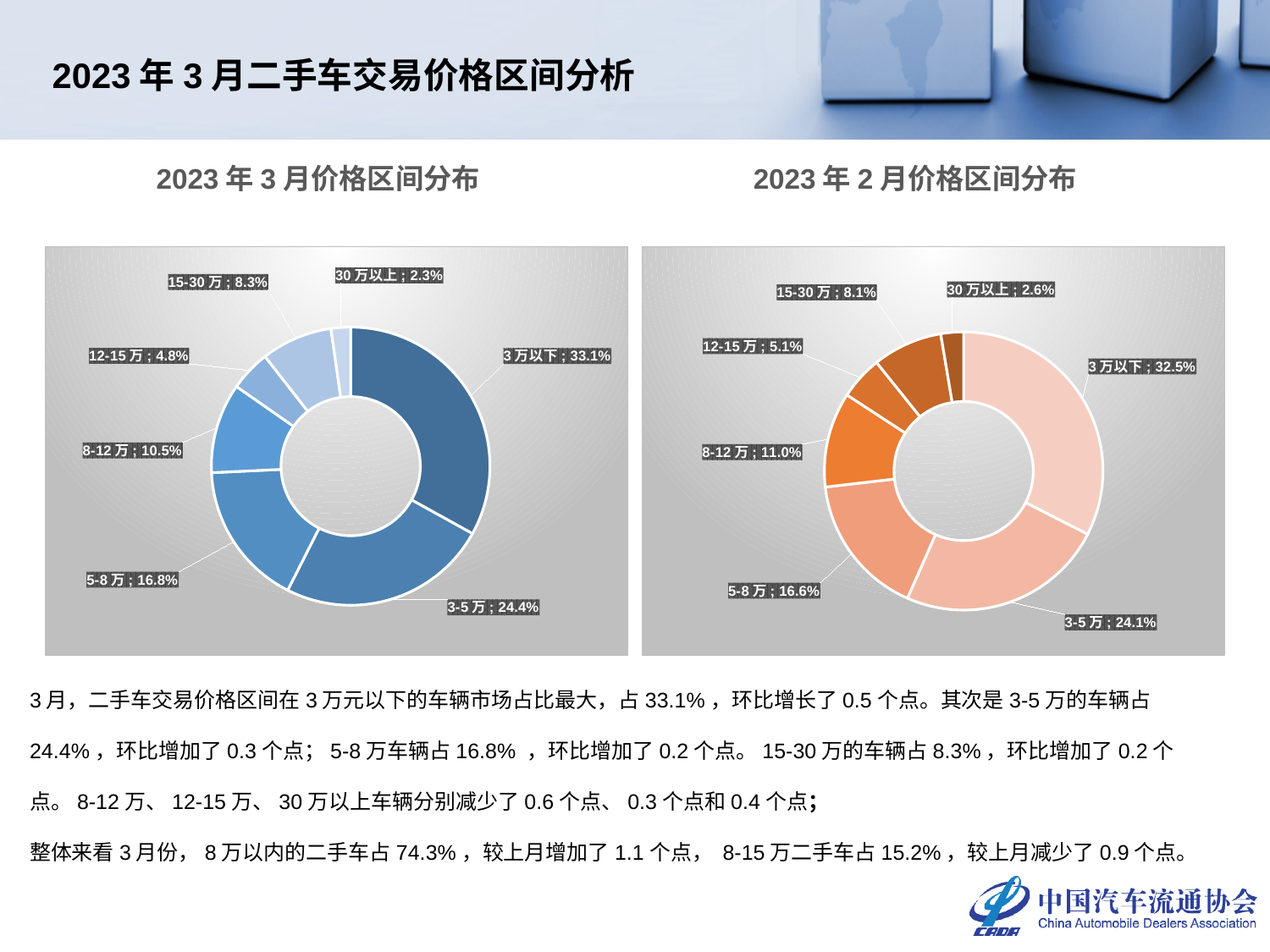

2023年3月二手车交易价格区间分析
2023年3月价格区间分布
2023年2月价格区间分布

### Chart

| Category | 2023年3月 |
|---|---|
| 3万以下 | 0.3306 |
| 3-5万 | 0.2441 |
| 5-8万 | 0.1678 |
| 8-12万 | 0.10454197294197802 |
| 12-15万 | 0.0475 |
| 15-30万 | 0.0828 |
| 30万以上 | 0.022658027058022112 |

### Chart

| Category | 2023年2月 |
|---|---|
| 3万以下 | 0.3252 |
| 3-5万 | 0.2409 |
| 5-8万 | 0.1655 |
| 8-12万 | 0.1104 |
| 12-15万 | 0.0505 |
| 15-30万 | 0.0812 |
| 30万以上 | 0.02629999999999999 |
3月，二手车交易价格区间在3万元以下的车辆市场占比最大，占33.1%，环比增长了0.5个点。其次是3-5万的车辆占24.4%，环比增加了0.3个点；5-8万车辆占16.8% ，环比增加了0.2个点。15-30万的车辆占8.3%，环比增加了0.2个点。8-12万、12-15万、30万以上车辆分别减少了0.6个点、0.3个点和0.4个点；
整体来看3月份，8万以内的二手车占74.3%，较上月增加了1.1个点， 8-15万二手车占15.2%，较上月减少了0.9个点。